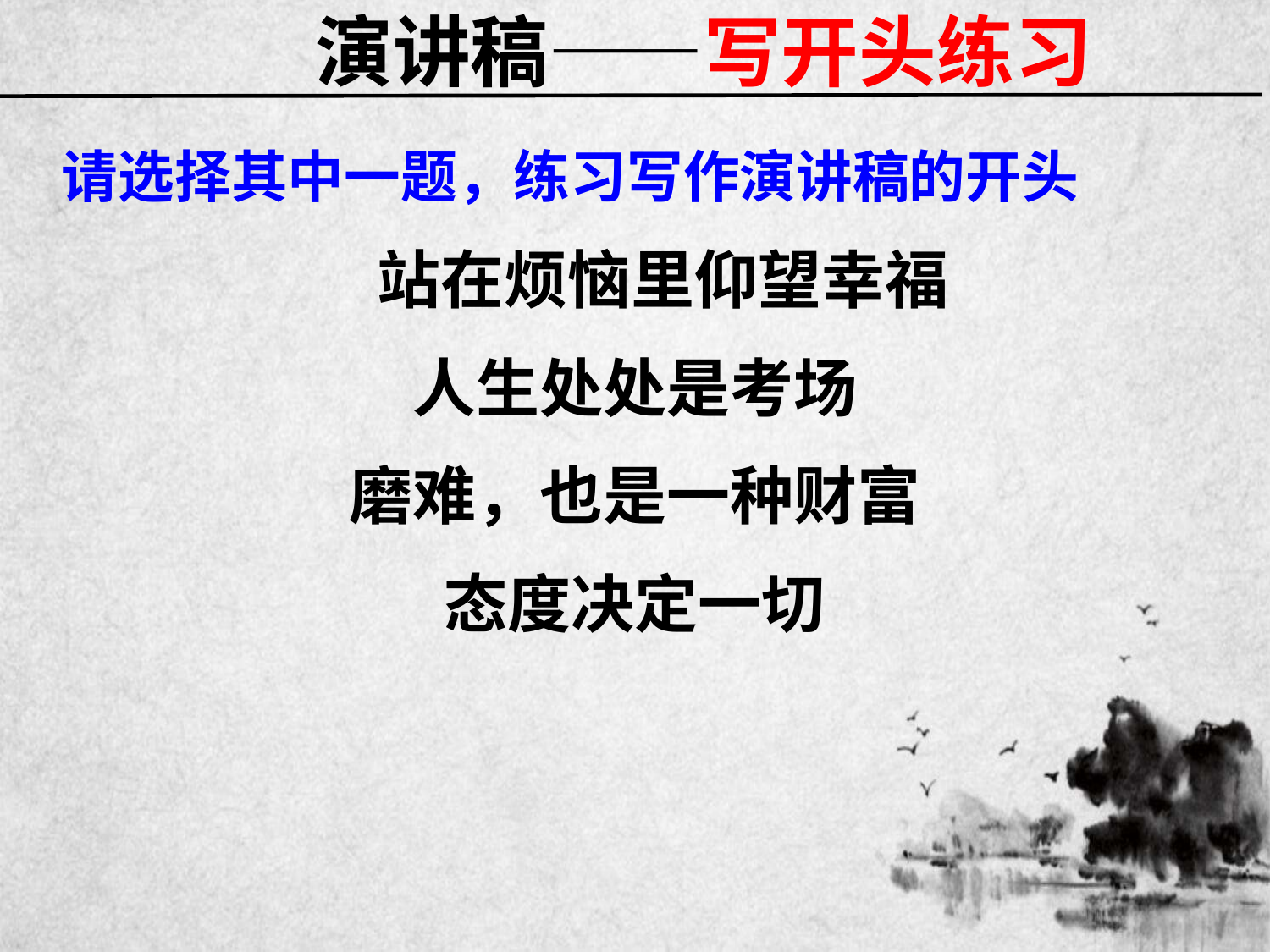

# 演讲稿——写开头练习
请选择其中一题，练习写作演讲稿的开头
    站在烦恼里仰望幸福
人生处处是考场
磨难，也是一种财富
态度决定一切